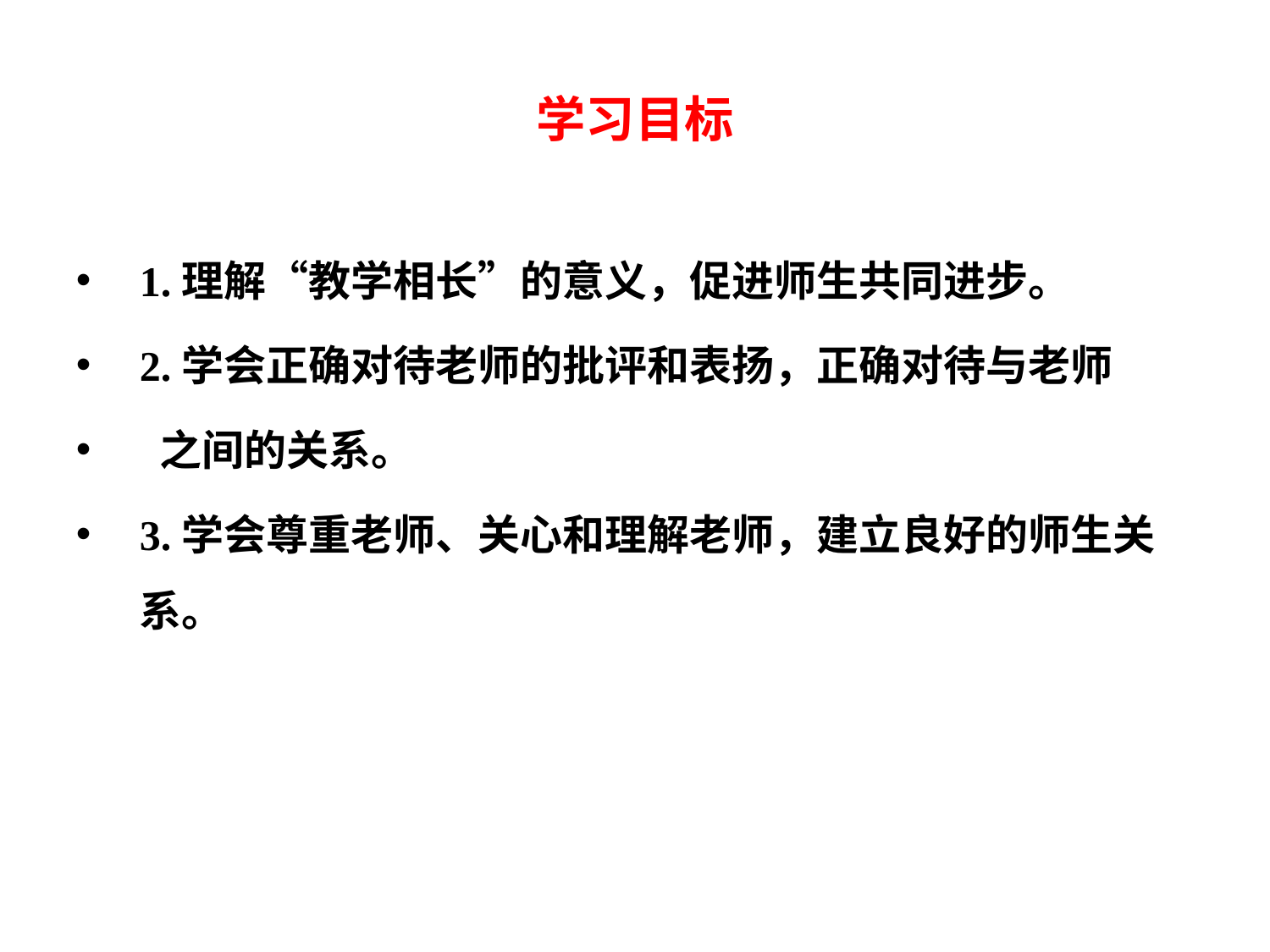

# 学习目标
1.理解“教学相长”的意义，促进师生共同进步。
2.学会正确对待老师的批评和表扬，正确对待与老师
 之间的关系。
3.学会尊重老师、关心和理解老师，建立良好的师生关系。